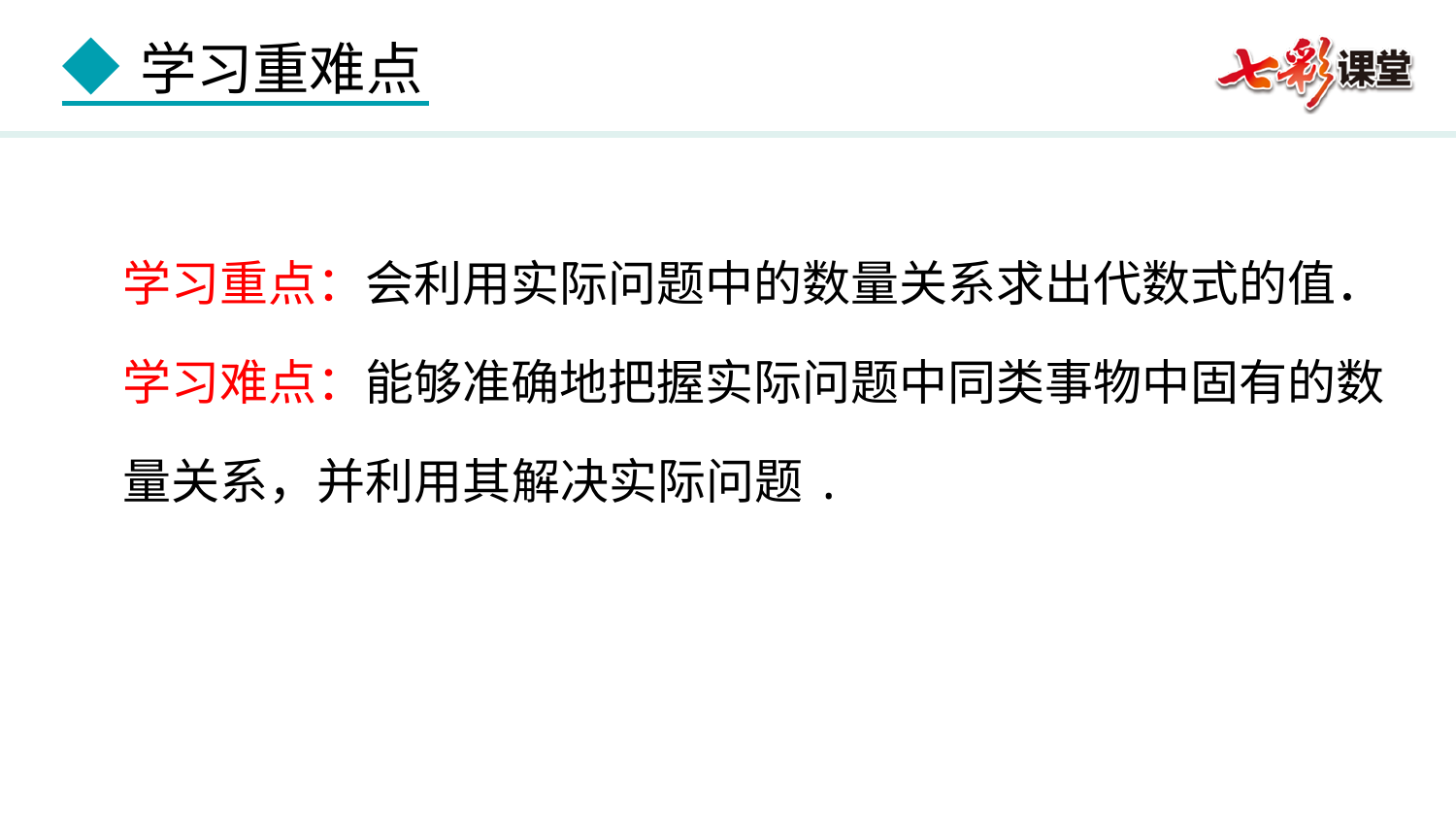

学习重点：会利用实际问题中的数量关系求出代数式的值．
学习难点：能够准确地把握实际问题中同类事物中固有的数量关系，并利用其解决实际问题.